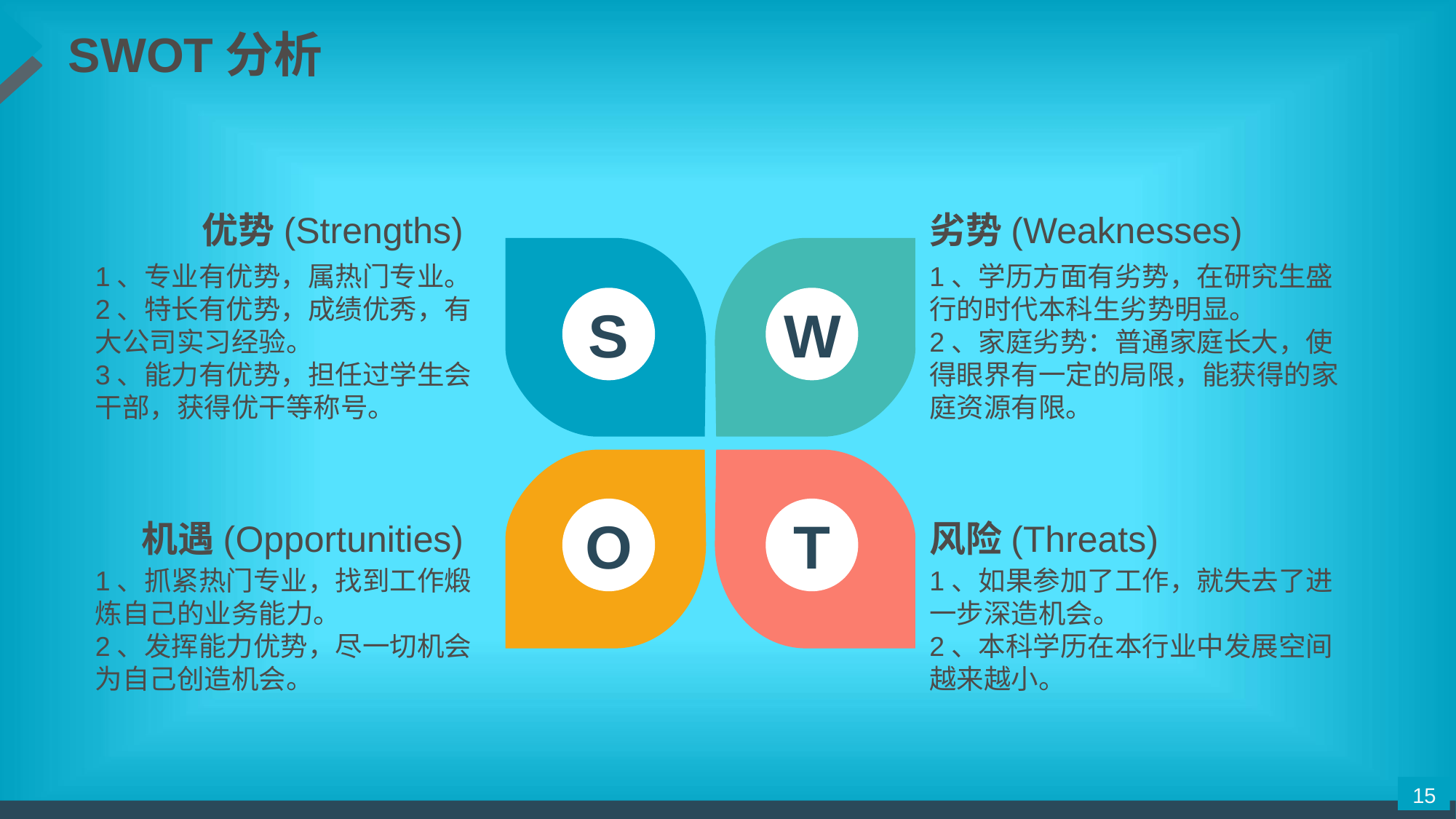

SWOT分析

优势(Strengths)
劣势(Weaknesses)

1、专业有优势，属热门专业。
2、特长有优势，成绩优秀，有大公司实习经验。
3、能力有优势，担任过学生会干部，获得优干等称号。
1、学历方面有劣势，在研究生盛行的时代本科生劣势明显。
2、家庭劣势：普通家庭长大，使得眼界有一定的局限，能获得的家庭资源有限。

S
W

O
T
机遇(Opportunities)
风险(Threats)
1、抓紧热门专业，找到工作煅炼自己的业务能力。
2、发挥能力优势，尽一切机会为自己创造机会。
1、如果参加了工作，就失去了进一步深造机会。
2、本科学历在本行业中发展空间越来越小。